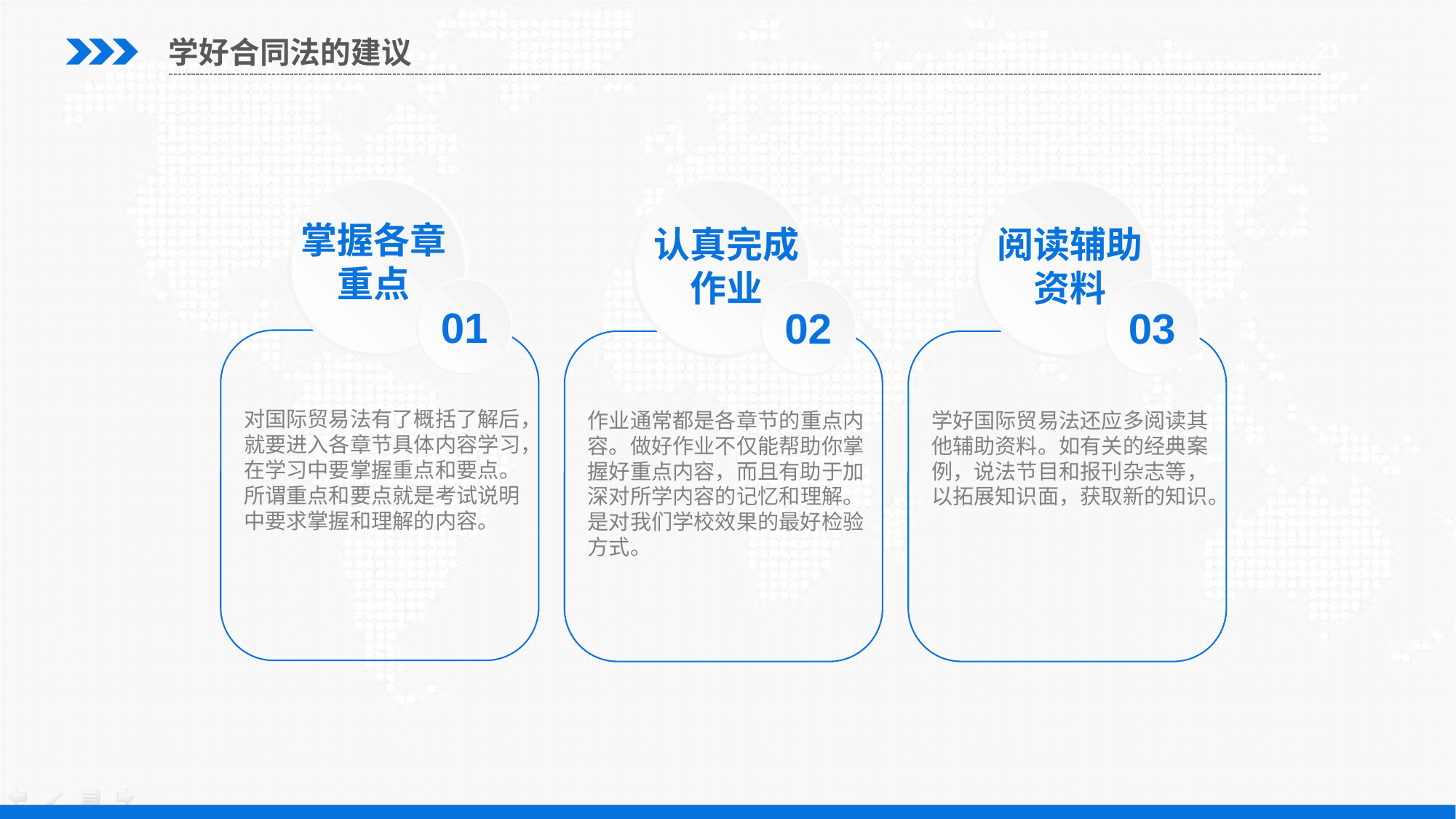

学好合同法的建议
21

掌握各章重点
认真完成作业
阅读辅助资料

01
02
03

对国际贸易法有了概括了解后，就要进入各章节具体内容学习，在学习中要掌握重点和要点。所谓重点和要点就是考试说明中要求掌握和理解的内容。

作业通常都是各章节的重点内容。做好作业不仅能帮助你掌握好重点内容，而且有助于加深对所学内容的记忆和理解。是对我们学校效果的最好检验方式。

学好国际贸易法还应多阅读其他辅助资料。如有关的经典案例，说法节目和报刊杂志等，以拓展知识面，获取新的知识。